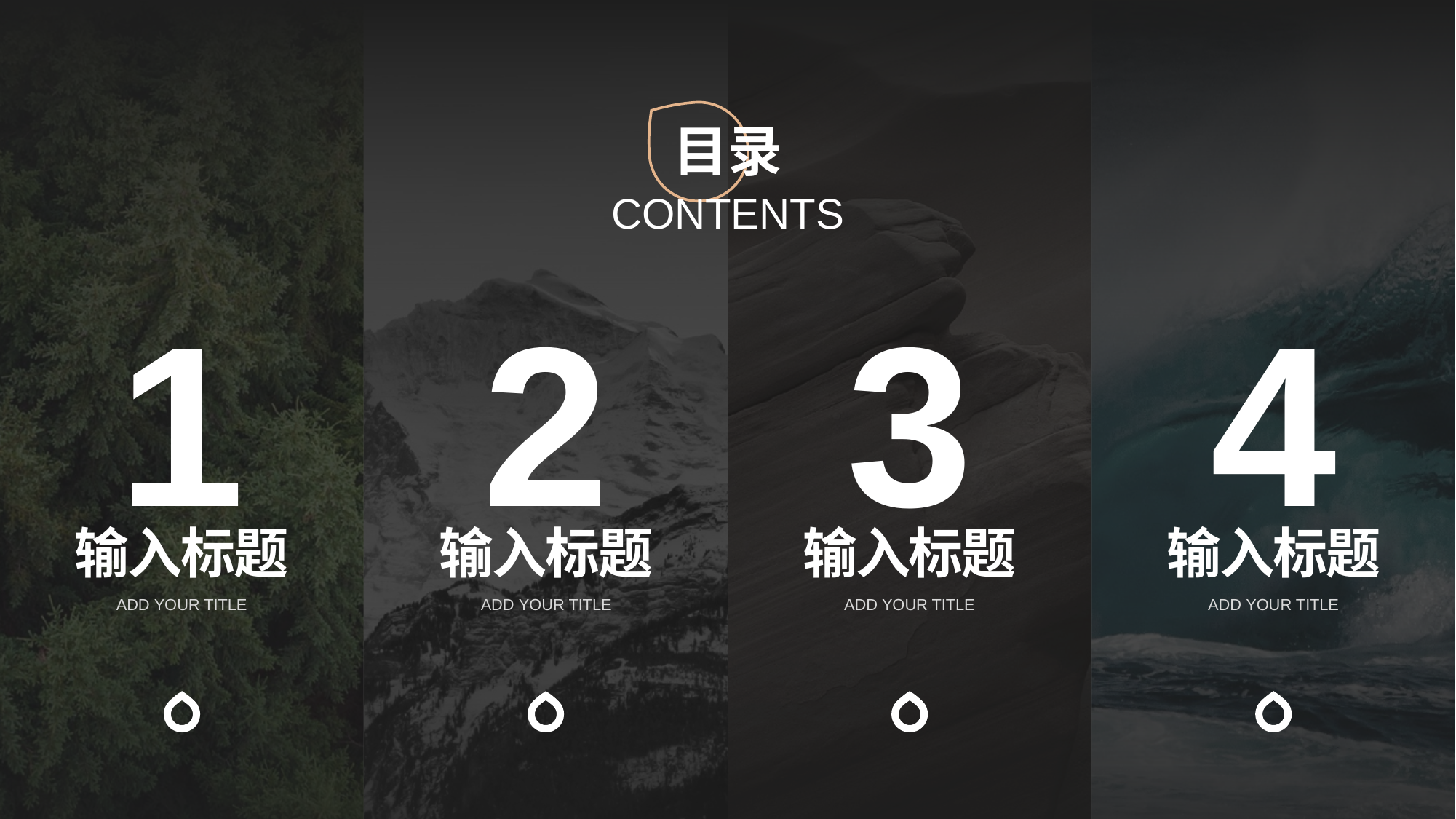

目录
COnTENTS
1
2
3
4
输入标题
输入标题
输入标题
输入标题
ADD YOUR TITLE
ADD YOUR TITLE
ADD YOUR TITLE
ADD YOUR TITLE